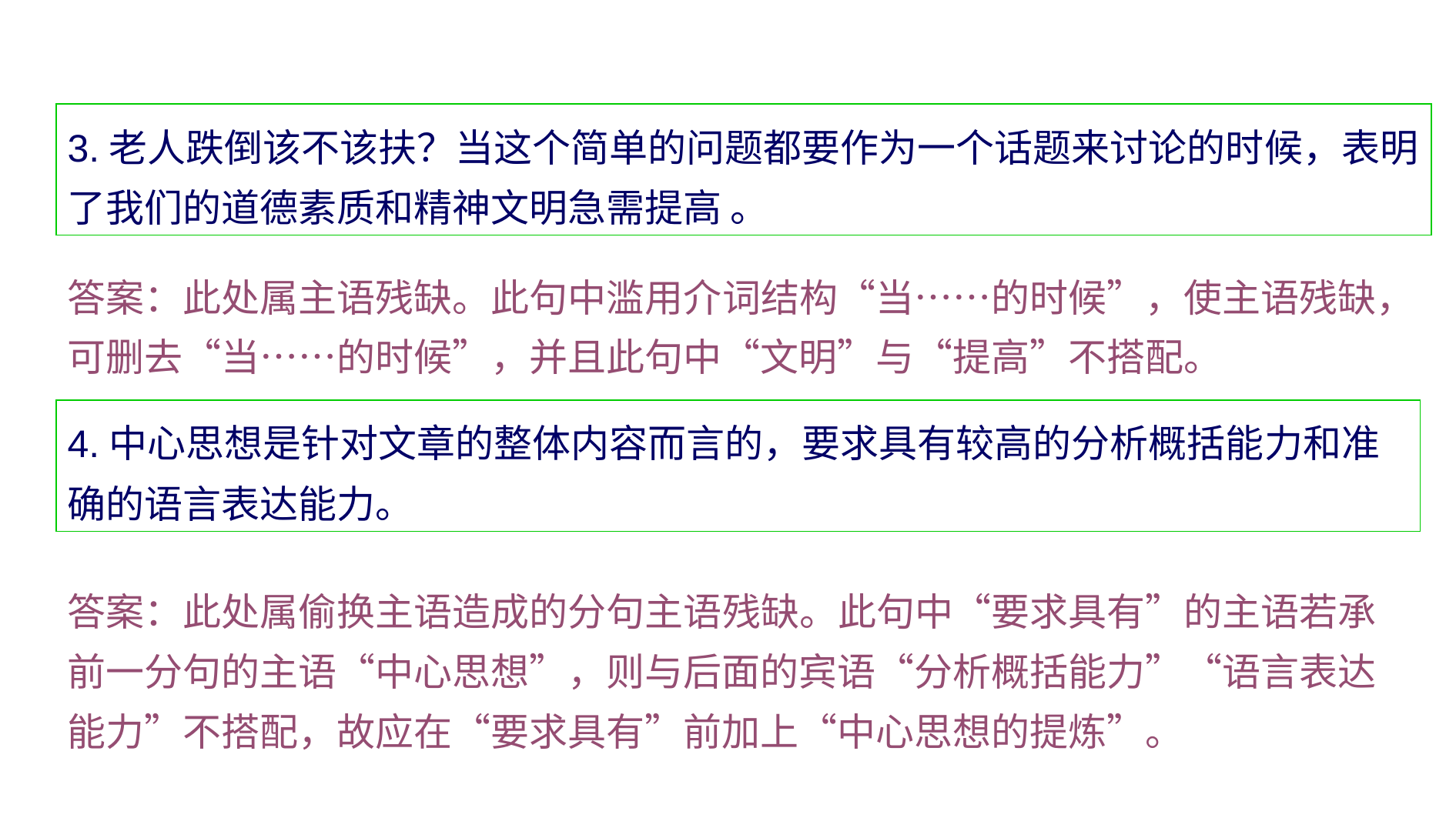

3.老人跌倒该不该扶？当这个简单的问题都要作为一个话题来讨论的时候，表明了我们的道德素质和精神文明急需提高 。
答案：此处属主语残缺。此句中滥用介词结构“当……的时候”，使主语残缺，可删去“当……的时候”，并且此句中“文明”与“提高”不搭配。
4.中心思想是针对文章的整体内容而言的，要求具有较高的分析概括能力和准确的语言表达能力。

答案：此处属偷换主语造成的分句主语残缺。此句中“要求具有”的主语若承前一分句的主语“中心思想”，则与后面的宾语“分析概括能力”“语言表达能力”不搭配，故应在“要求具有”前加上“中心思想的提炼”。